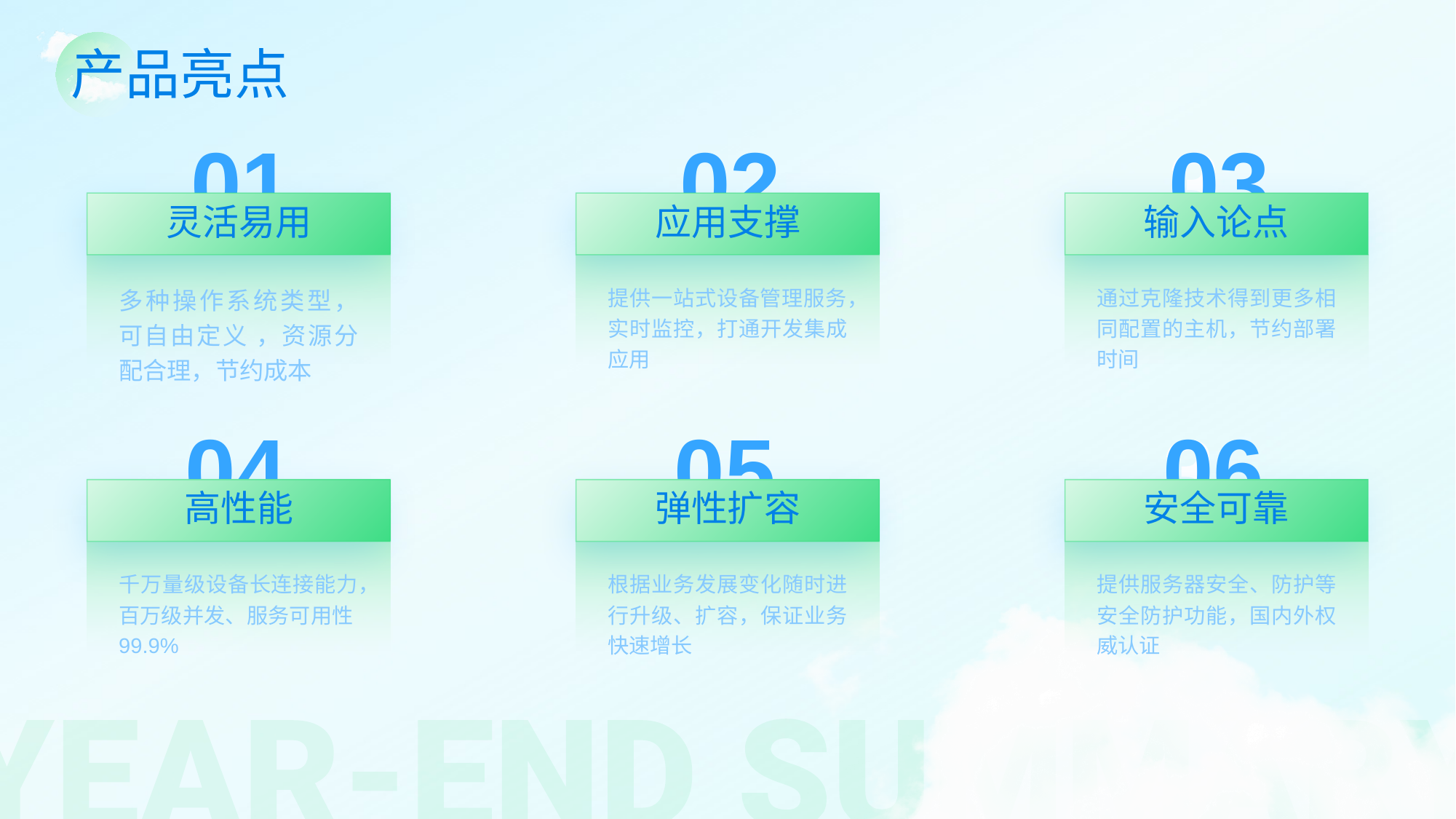

产品亮点
03
02
01
3

输入论点

应用支撑

灵活易用

通过克隆技术得到更多相同配置的主机，节约部署时间
提供一站式设备管理服务，实时监控，打通开发集成应用
多种操作系统类型，可自由定义 ，资源分配合理，节约成本
06
05
04
3

安全可靠

弹性扩容

高性能

提供服务器安全、防护等安全防护功能，国内外权威认证
根据业务发展变化随时进行升级、扩容，保证业务快速增长
千万量级设备长连接能力，百万级并发、服务可用性99.9%